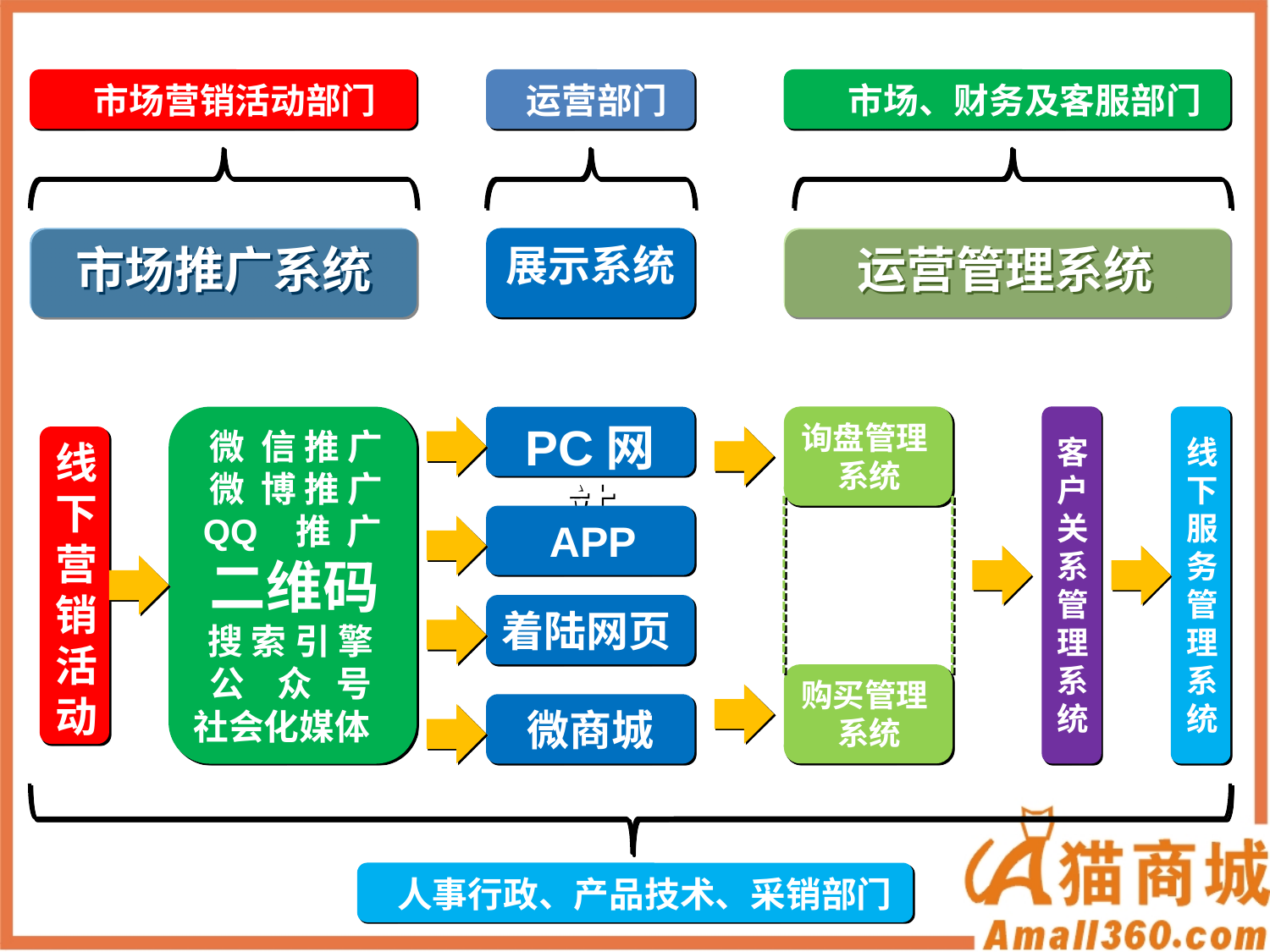

市场营销活动部门
  运营部门
     市场、财务及客服部门

  市场推广系统
展示系统
    运营管理系统
询盘管理
    系统
购买管理
    系统
客
户
关
系
管
理
系
统
线下服务管
理
系
统
 微  信 推 广
 微  博 推 广
 QQ   推  广
 二维码
 搜 索 引 擎
 公    众   号
社会化媒体

PC网站

线
下
营销
活
动
    APP

着陆网页

微商城

  人事行政、产品技术、采销部门